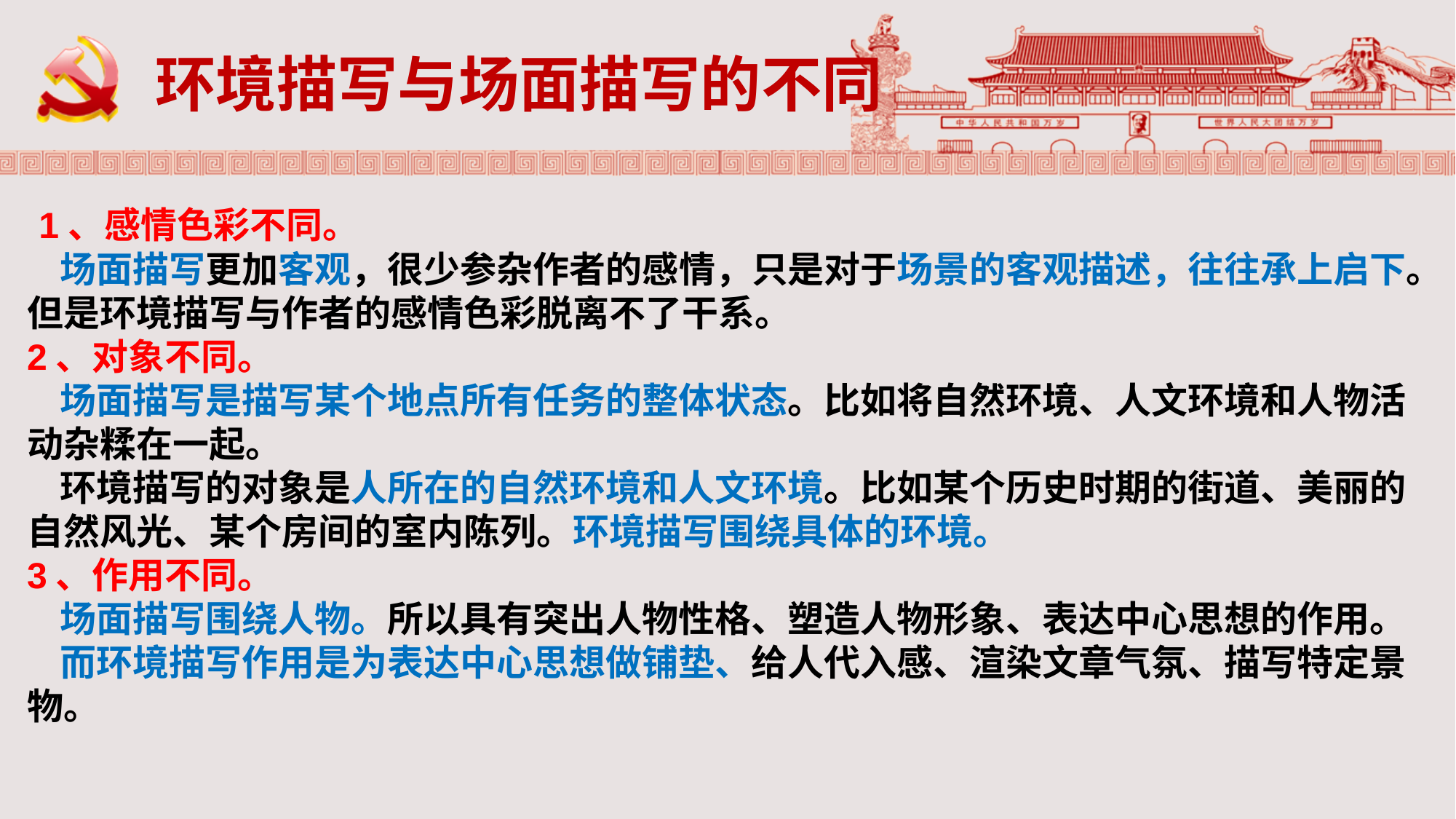

环境描写与场面描写的不同
 1、感情色彩不同。
   场面描写更加客观，很少参杂作者的感情，只是对于场景的客观描述，往往承上启下。但是环境描写与作者的感情色彩脱离不了干系。
2、对象不同。
   场面描写是描写某个地点所有任务的整体状态。比如将自然环境、人文环境和人物活动杂糅在一起。
   环境描写的对象是人所在的自然环境和人文环境。比如某个历史时期的街道、美丽的自然风光、某个房间的室内陈列。环境描写围绕具体的环境。
3、作用不同。
   场面描写围绕人物。所以具有突出人物性格、塑造人物形象、表达中心思想的作用。
   而环境描写作用是为表达中心思想做铺垫、给人代入感、渲染文章气氛、描写特定景物。